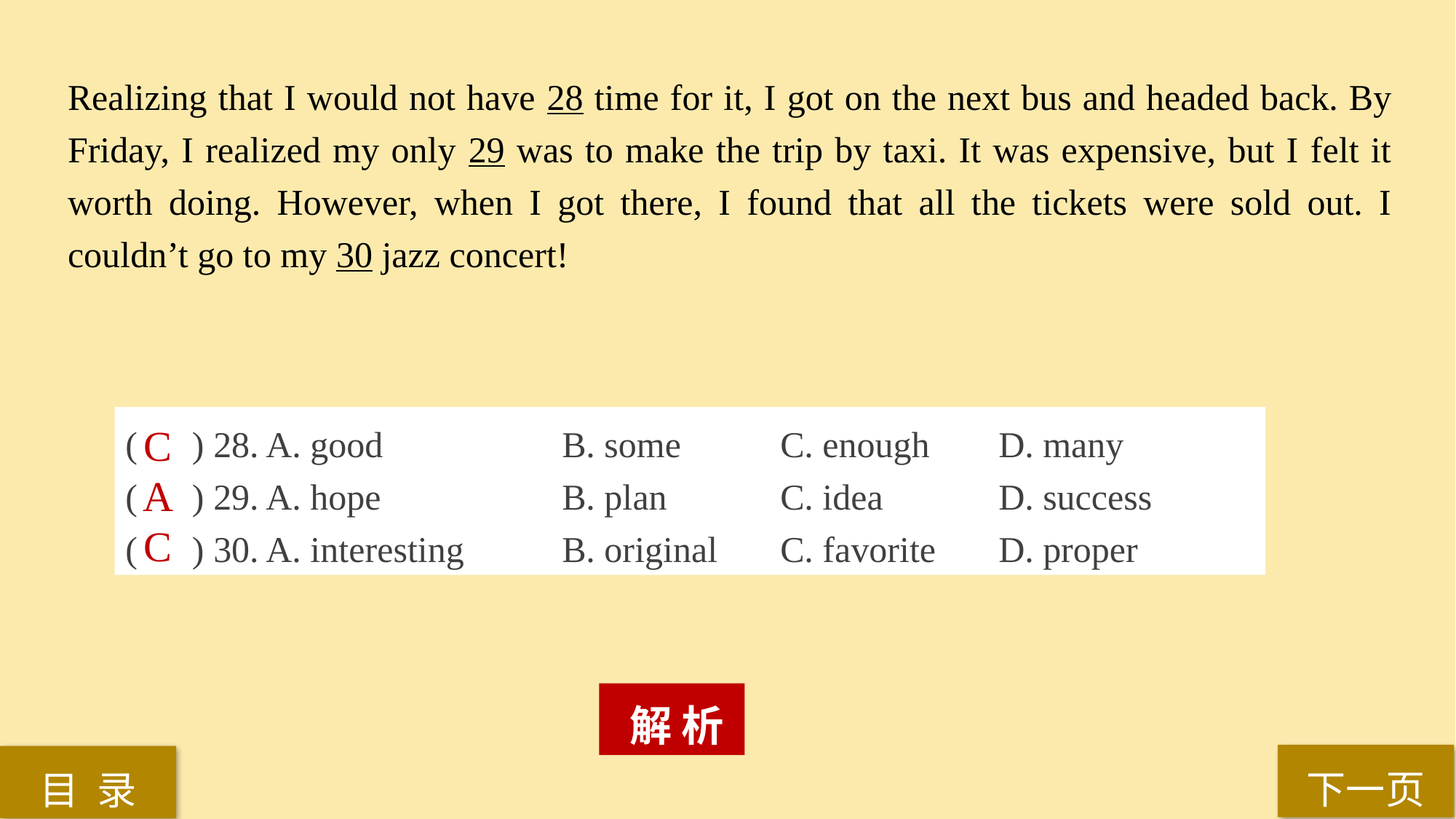

Realizing that I would not have 28 time for it, I got on the next bus and headed back. By Friday, I realized my only 29 was to make the trip by taxi. It was expensive, but I felt it worth doing. However, when I got there, I found that all the tickets were sold out. I couldn’t go to my 30 jazz concert!
(      ) 28. A. good 		B. some 	C. enough 	D. many
(      ) 29. A. hope 		B. plan 	C. idea 	D. success
(      ) 30. A. interesting 	B. original 	C. favorite 	D. proper
C
A
C
 解 析